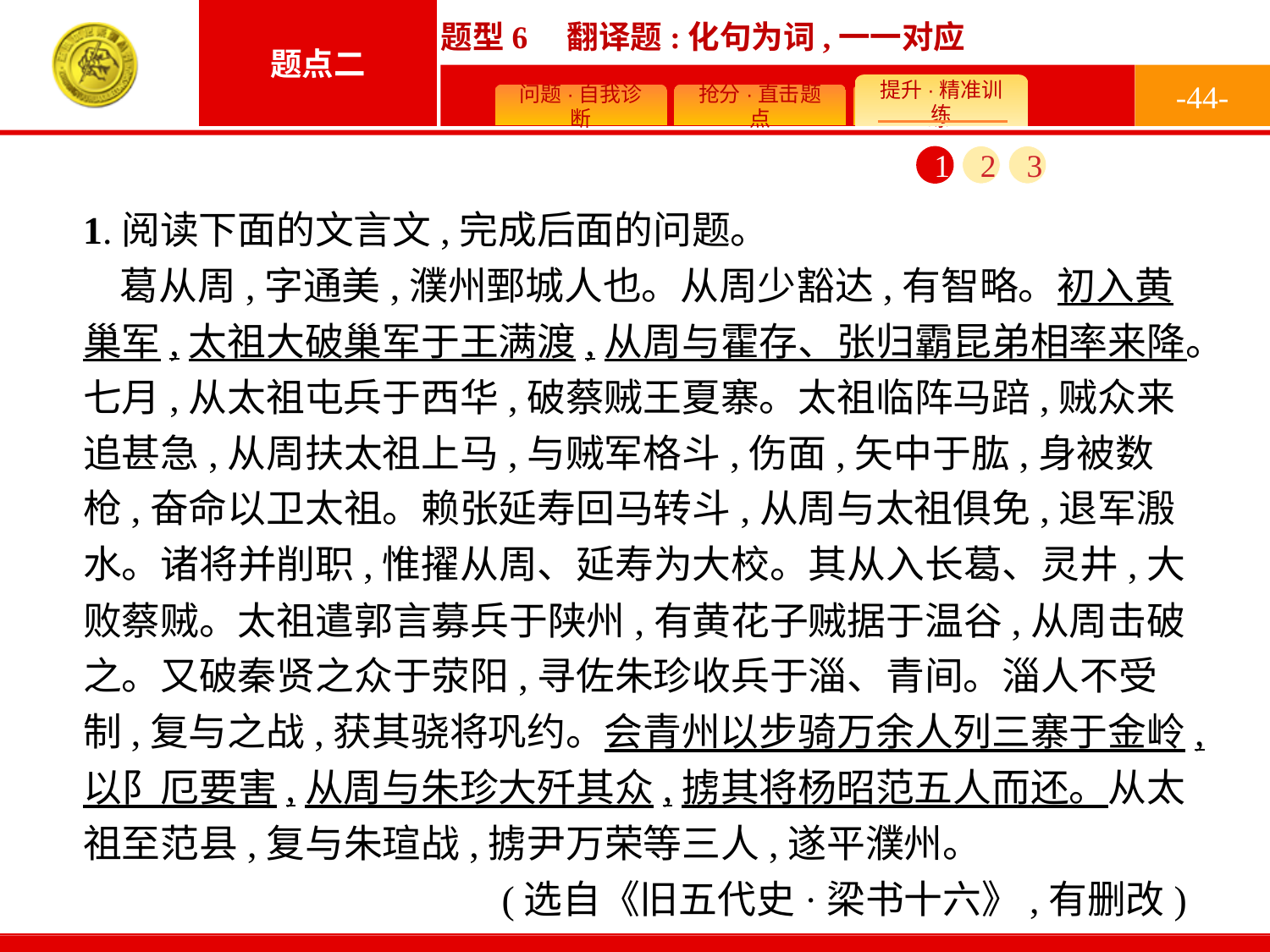

-44-
1
2
3
1.阅读下面的文言文,完成后面的问题。
葛从周,字通美,濮州鄄城人也。从周少豁达,有智略。初入黄巢军,太祖大破巢军于王满渡,从周与霍存、张归霸昆弟相率来降。七月,从太祖屯兵于西华,破蔡贼王夏寨。太祖临阵马踣,贼众来追甚急,从周扶太祖上马,与贼军格斗,伤面,矢中于肱,身被数枪,奋命以卫太祖。赖张延寿回马转斗,从周与太祖俱免,退军溵水。诸将并削职,惟擢从周、延寿为大校。其从入长葛、灵井,大败蔡贼。太祖遣郭言募兵于陕州,有黄花子贼据于温谷,从周击破之。又破秦贤之众于荥阳,寻佐朱珍收兵于淄、青间。淄人不受制,复与之战,获其骁将巩约。会青州以步骑万余人列三寨于金岭,以阝厄要害,从周与朱珍大歼其众,掳其将杨昭范五人而还。从太祖至范县,复与朱瑄战,掳尹万荣等三人,遂平濮州。
(选自《旧五代史·梁书十六》,有删改)